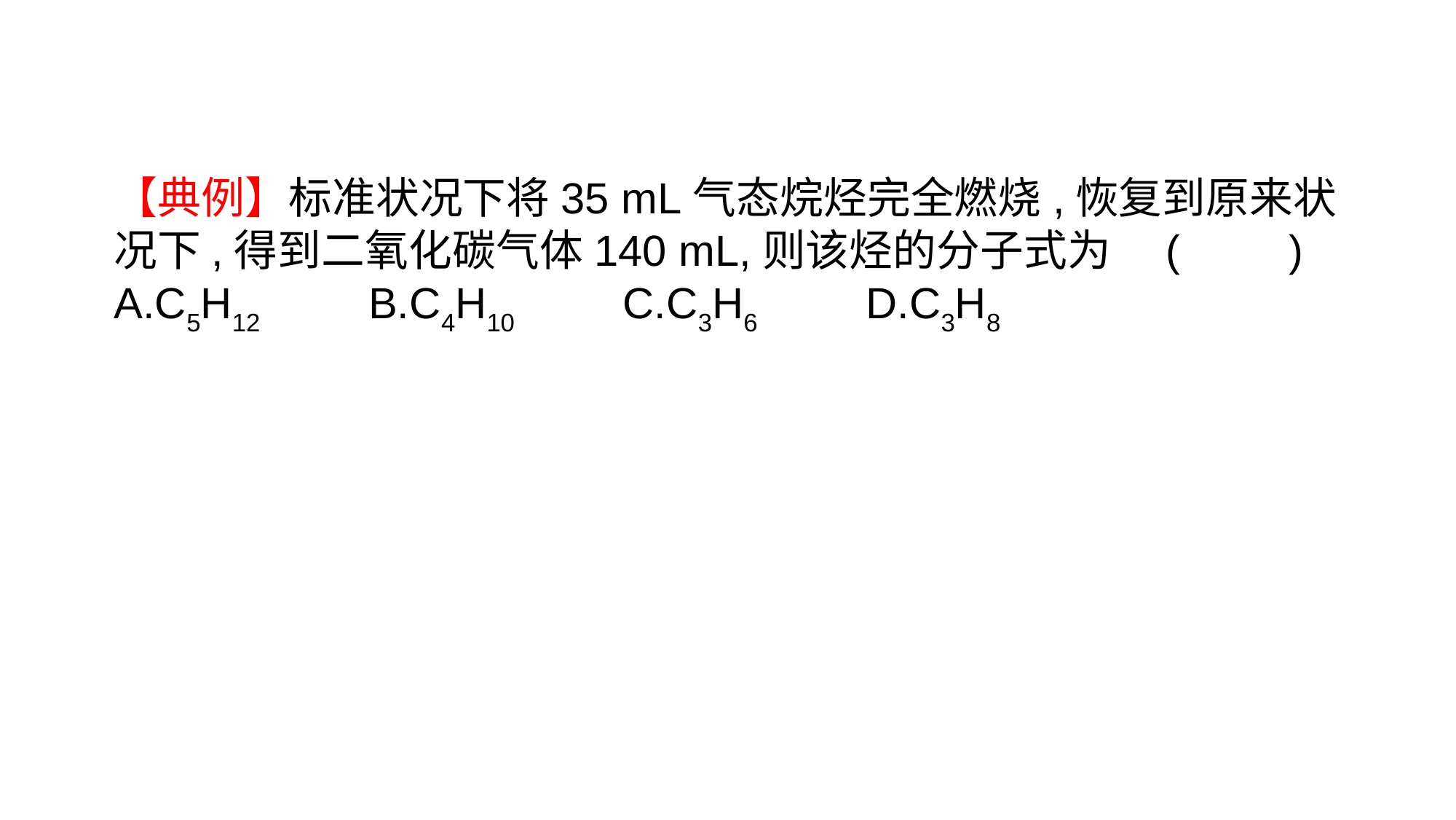

【典例】标准状况下将35 mL气态烷烃完全燃烧,恢复到原来状况下,得到二氧化碳气体140 mL,则该烃的分子式为　(　　)
A.C5H12　　B.C4H10　　C.C3H6　　D.C3H8